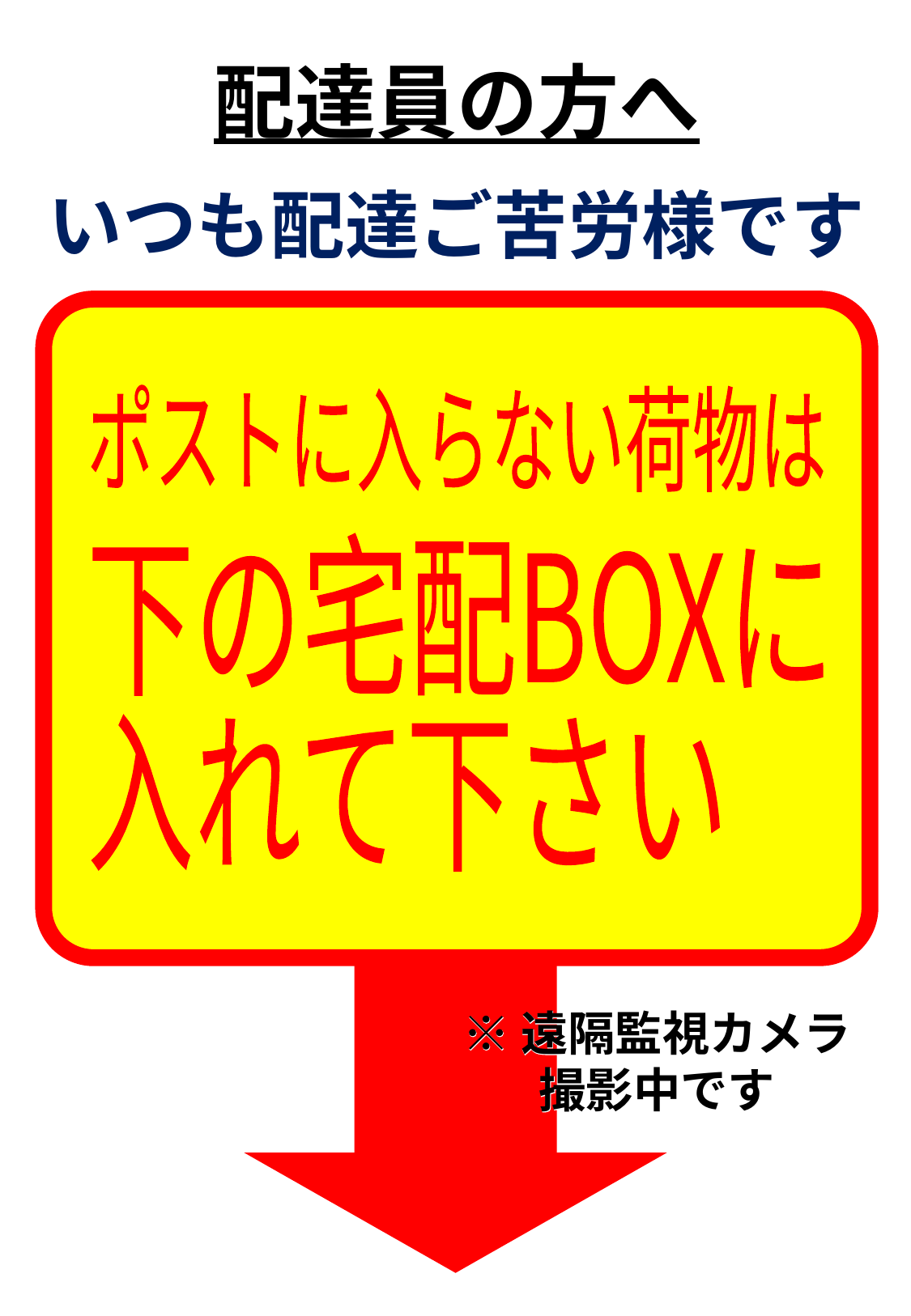

配達員の方へ
いつも配達ご苦労様です

ポストに入らない荷物は
下の宅配BOXに
入れて下さい

※遠隔監視カメラ
撮影中です
※遠隔監視カメラ
撮影中です